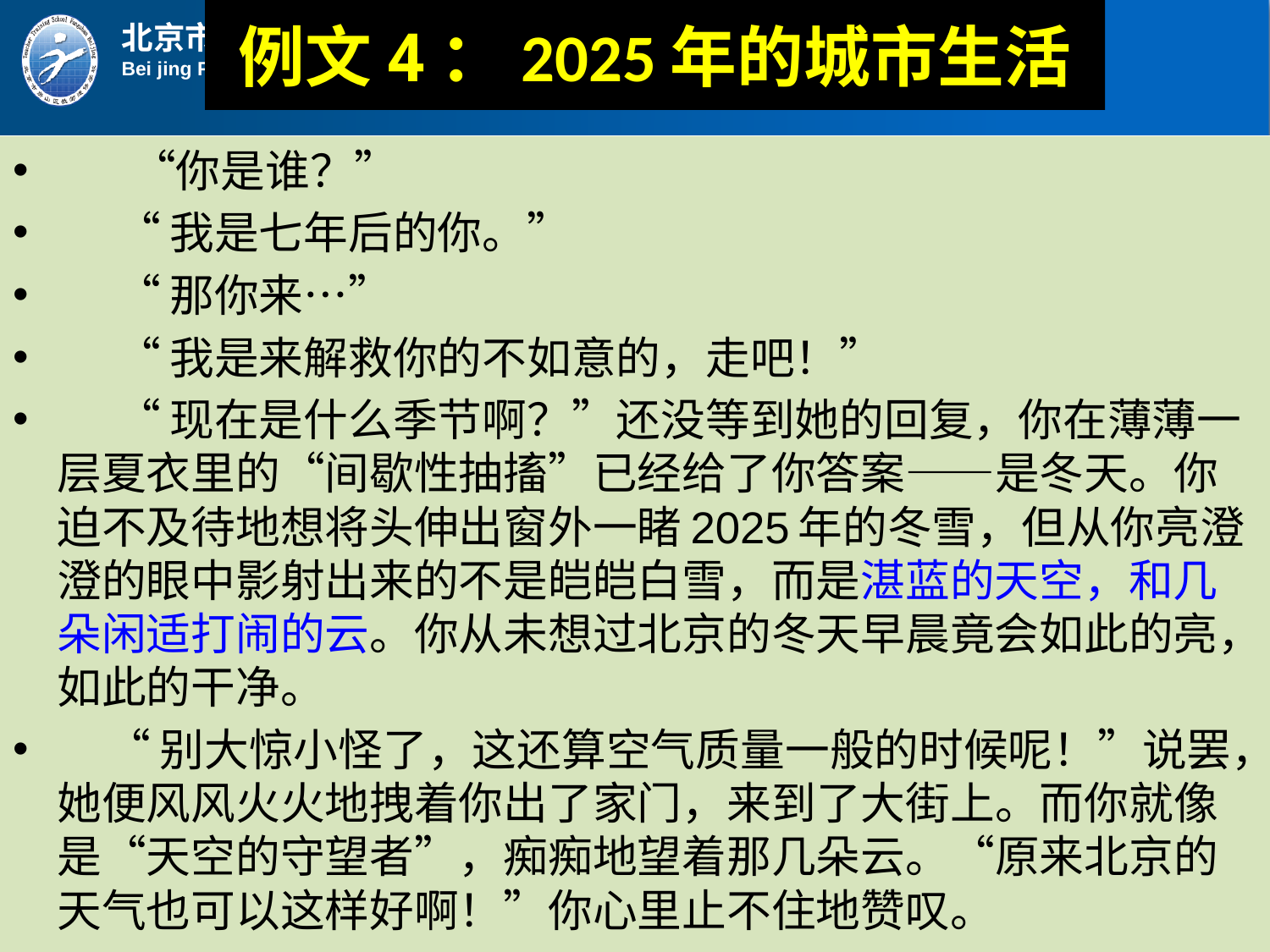

# 例文4：2025年的城市生活
　   “你是谁？”
      “我是七年后的你。”
      “那你来…”
      “我是来解救你的不如意的，走吧！”
      “现在是什么季节啊？”还没等到她的回复，你在薄薄一层夏衣里的“间歇性抽搐”已经给了你答案——是冬天。你迫不及待地想将头伸出窗外一睹2025年的冬雪，但从你亮澄澄的眼中影射出来的不是皑皑白雪，而是湛蓝的天空，和几朵闲适打闹的云。你从未想过北京的冬天早晨竟会如此的亮，如此的干净。
     “别大惊小怪了，这还算空气质量一般的时候呢！”说罢，她便风风火火地拽着你出了家门，来到了大街上。而你就像是“天空的守望者”，痴痴地望着那几朵云。“原来北京的天气也可以这样好啊！”你心里止不住地赞叹。